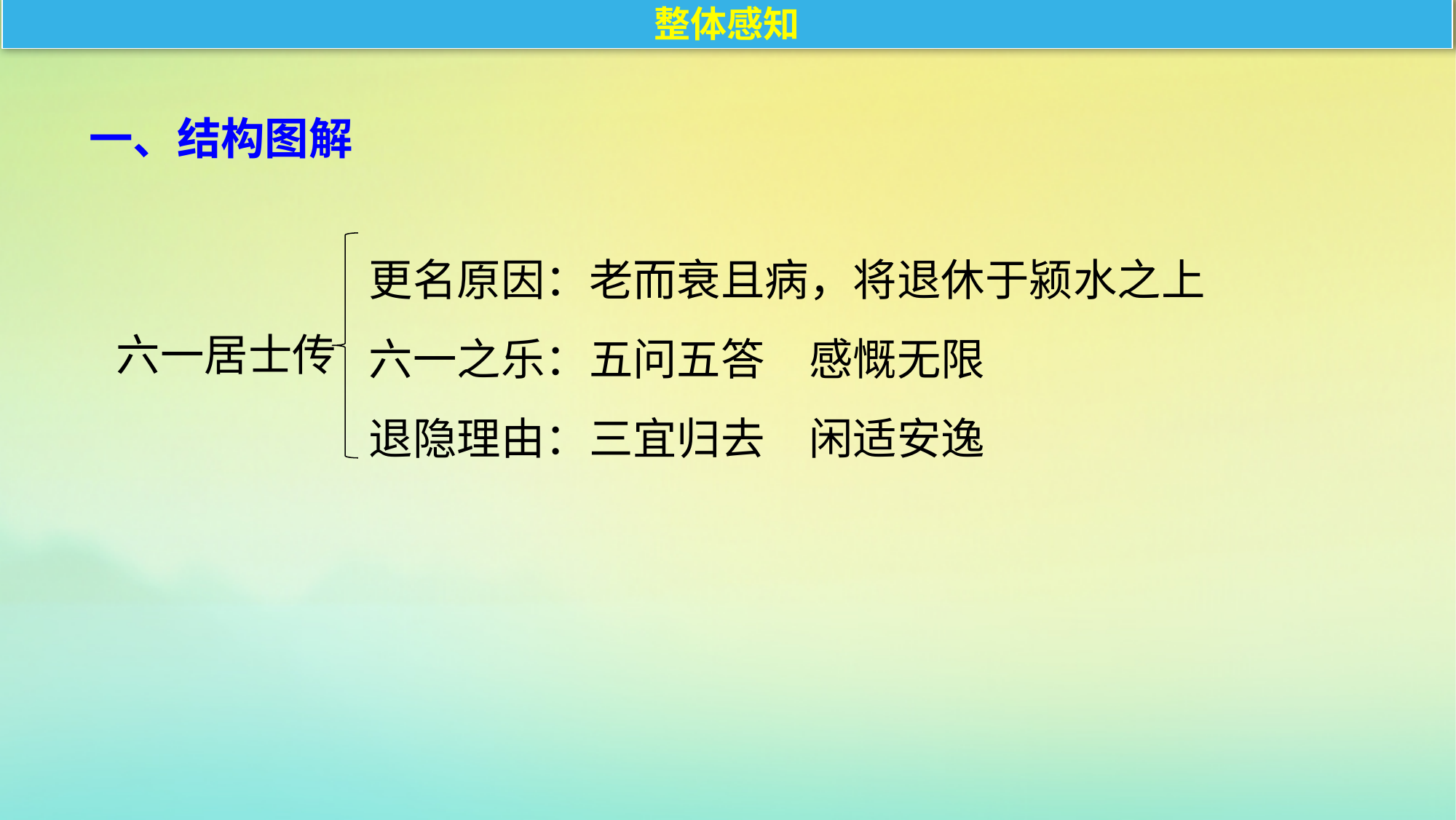

整体感知
一、结构图解
更名原因：老而衰且病，将退休于颍水之上
六一之乐：五问五答　感慨无限
退隐理由：三宜归去　闲适安逸

六一居士传